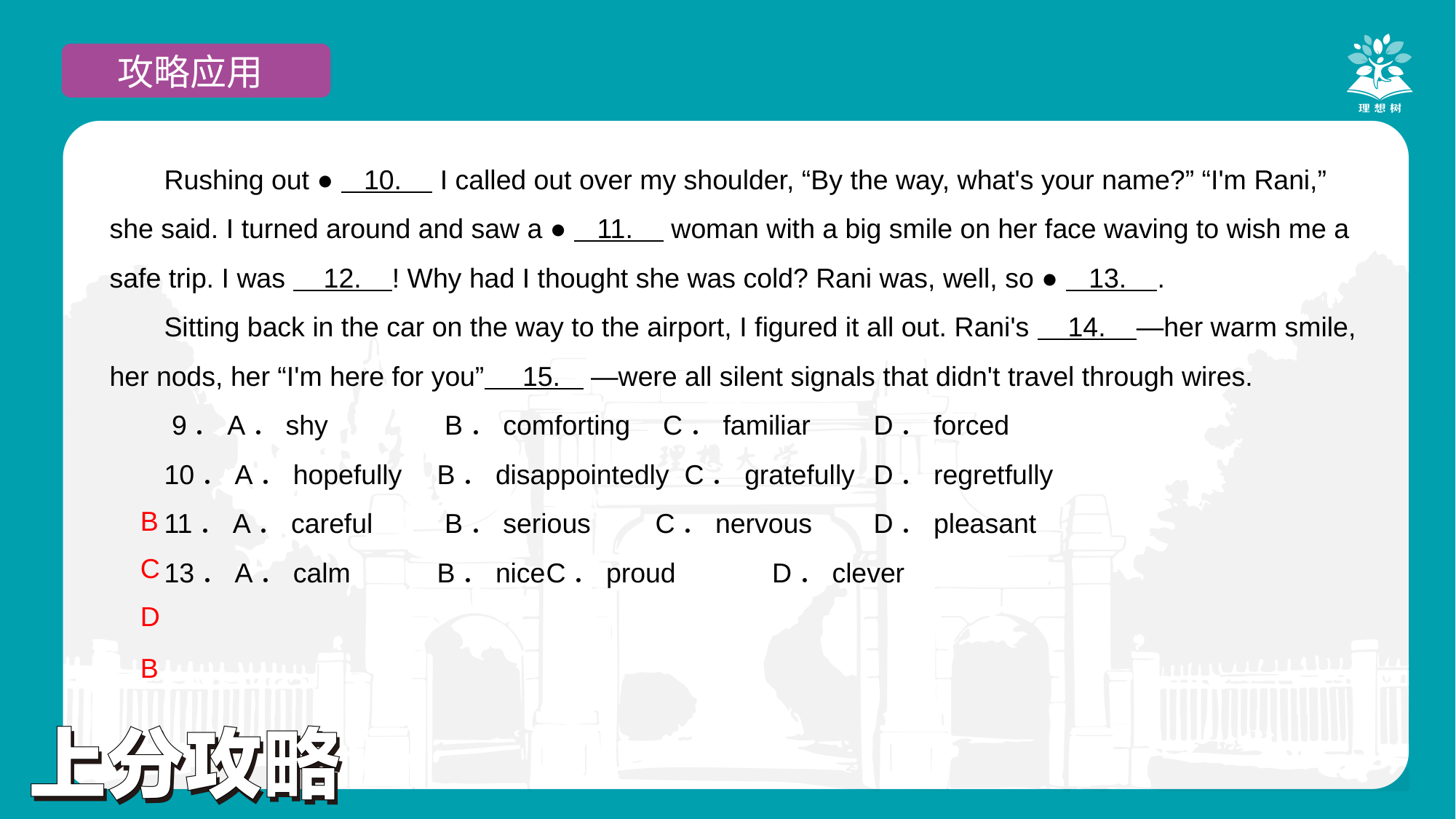

攻略应用
Rushing out ●    10.     I called out over my shoulder, “By the way, what's your name?” “I'm Rani,” she said. I turned around and saw a ●    11.     woman with a big smile on her face waving to wish me a safe trip. I was     12.    ! Why had I thought she was cold? Rani was, well, so ●    13.    .
Sitting back in the car on the way to the airport, I figured it all out. Rani's     14.    —her warm smile, her nods, her “I'm here for you”     15.    —were all silent signals that didn't travel through wires.
 9．A．shy	 B．comforting	 C．familiar	D．forced
10．A．hopefully 	B．disappointedly  C．gratefully	D．regretfully
11．A．careful	 B．serious	C．nervous	D．pleasant
13．A．calm 	B．nice	C．proud	 D．clever
B
C
D
B